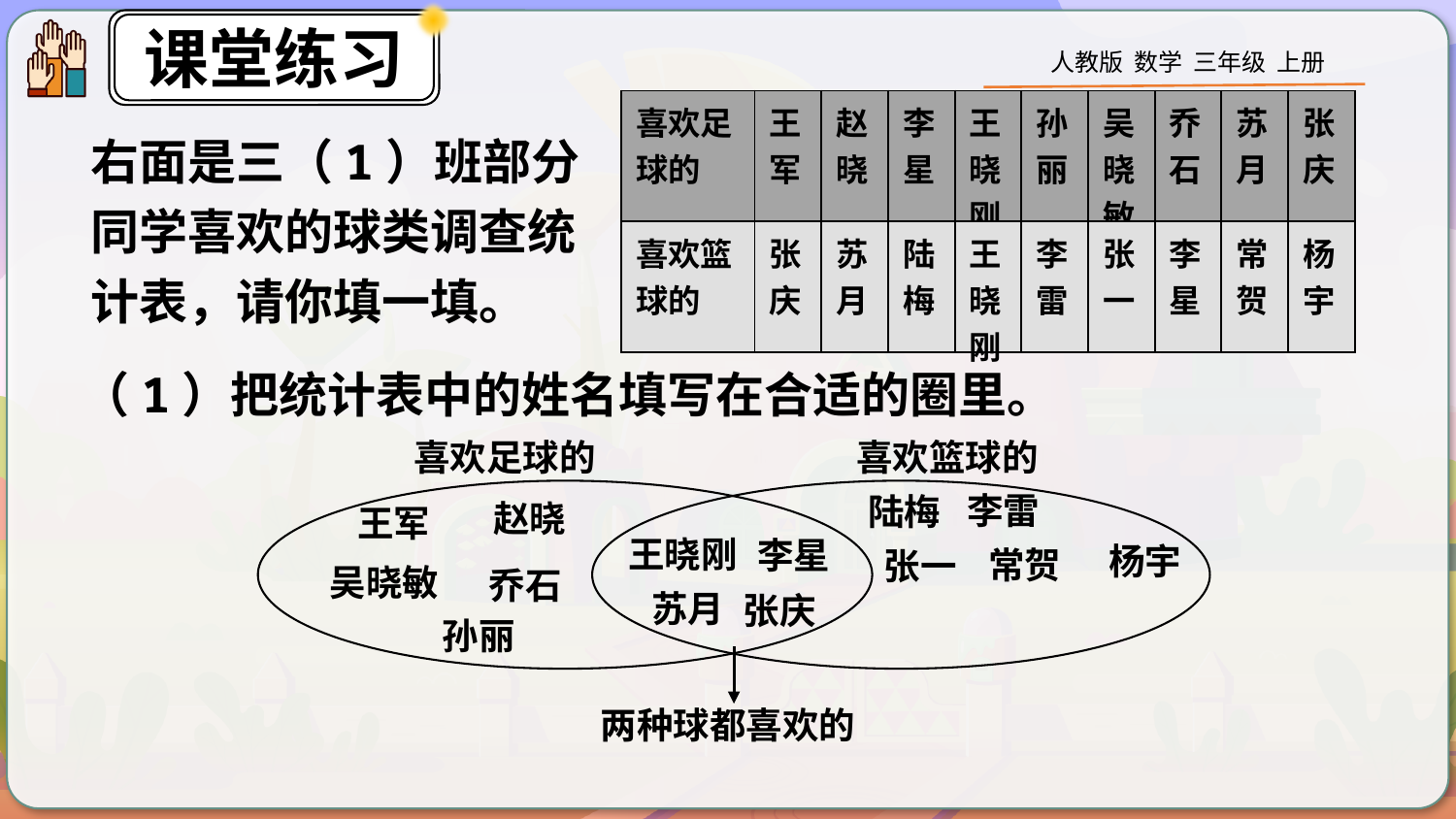

| 喜欢足球的 | 王军 | 赵晓 | 李星 | 王晓刚 | 孙丽 | 吴晓敏 | 乔石 | 苏月 | 张庆 |
| --- | --- | --- | --- | --- | --- | --- | --- | --- | --- |
| 喜欢篮球的 | 张庆 | 苏月 | 陆梅 | 王晓刚 | 李雷 | 张一 | 李星 | 常贺 | 杨宇 |
右面是三（1）班部分同学喜欢的球类调查统计表，请你填一填。
（1）把统计表中的姓名填写在合适的圈里。
喜欢足球的
喜欢篮球的

两种球都喜欢的
李雷
陆梅
赵晓
王军
王晓刚
李星
杨宇
常贺
张一
吴晓敏
乔石
苏月
张庆
孙丽